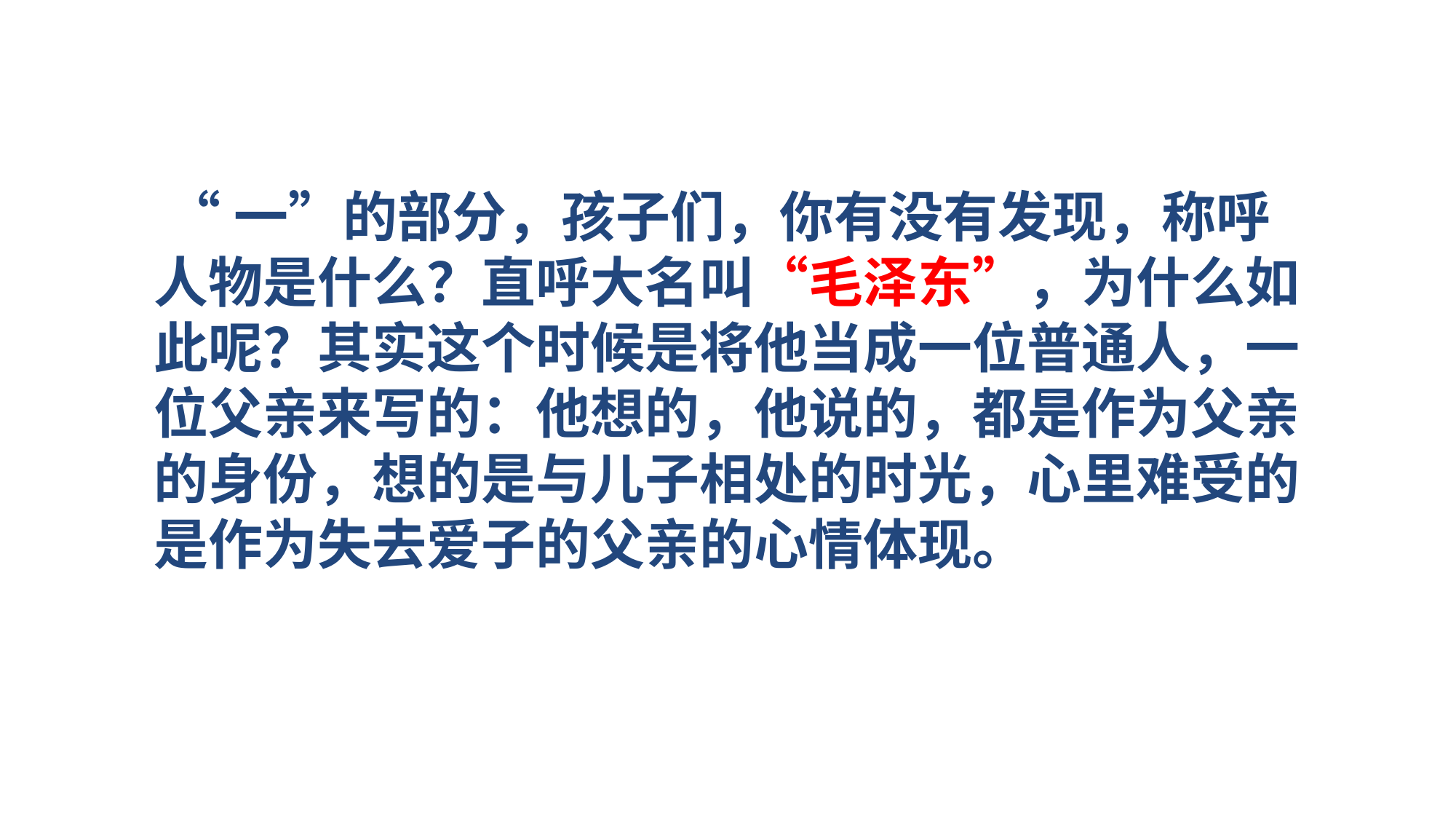

“一”的部分，孩子们，你有没有发现，称呼人物是什么？直呼大名叫“毛泽东”，为什么如此呢？其实这个时候是将他当成一位普通人，一位父亲来写的：他想的，他说的，都是作为父亲的身份，想的是与儿子相处的时光，心里难受的是作为失去爱子的父亲的心情体现。